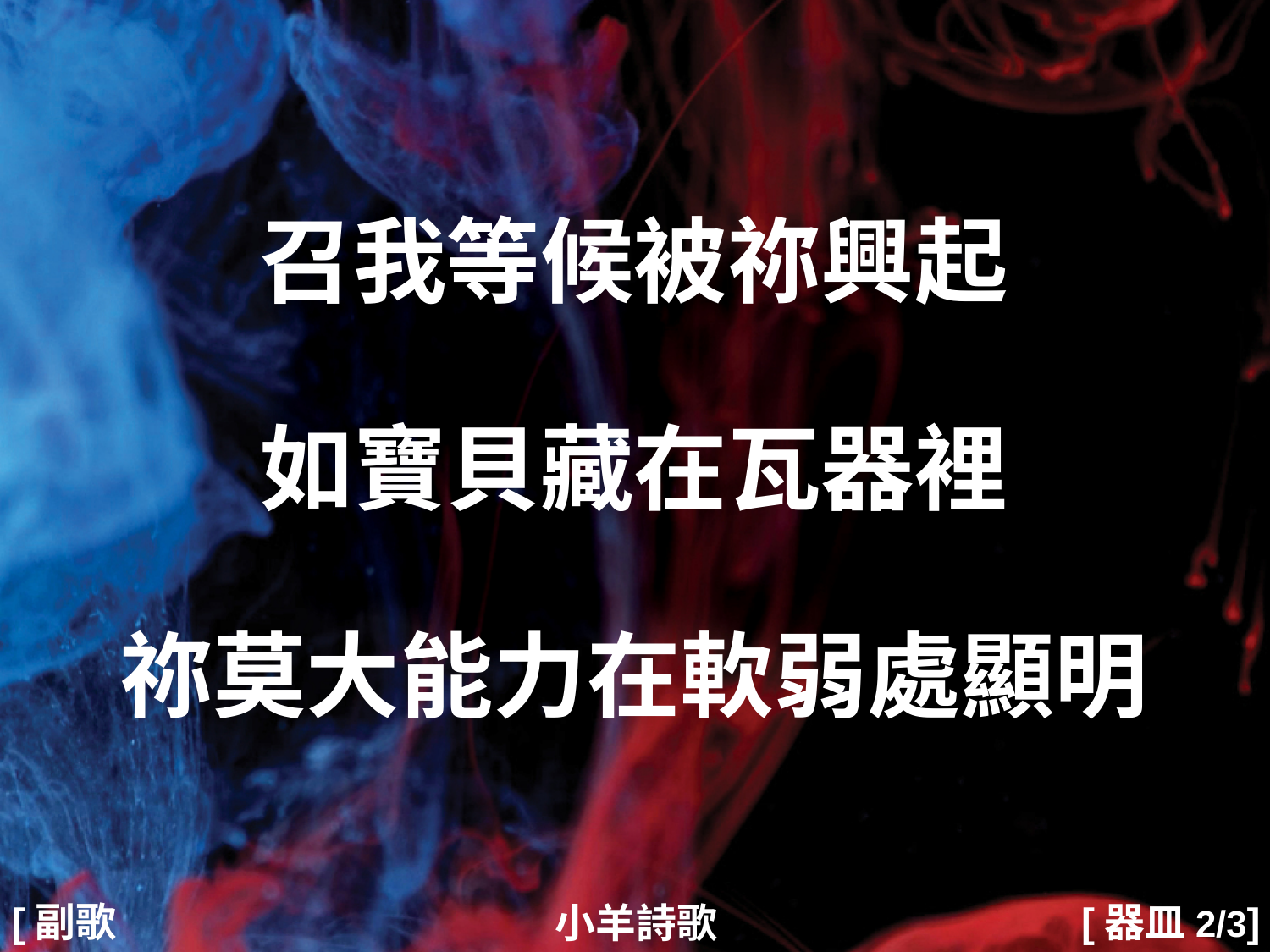

召我等候被祢興起

如寶貝藏在瓦器裡

祢莫大能力在軟弱處顯明
#

[副歌1]
[器皿2/3]
小羊詩歌